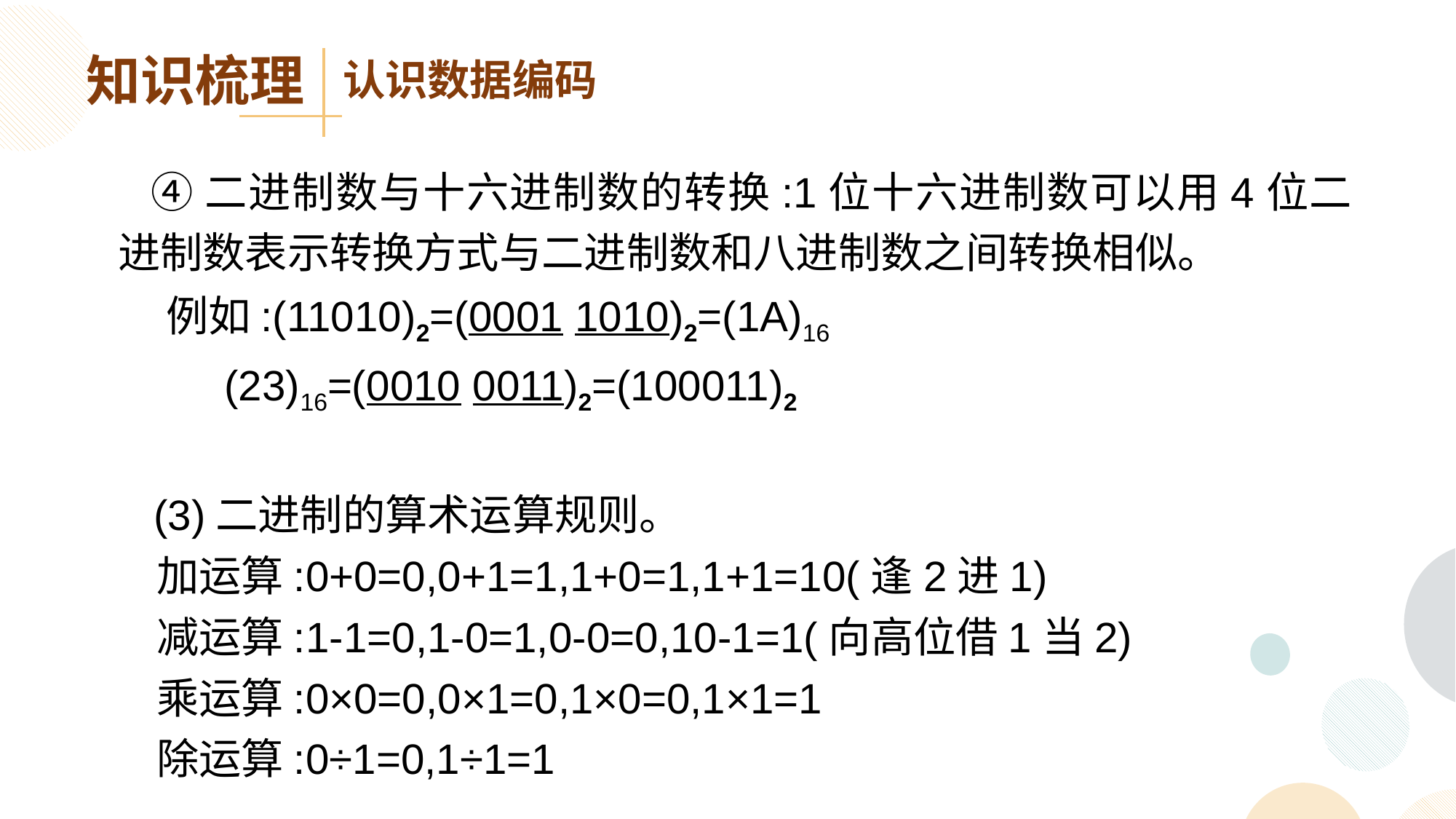

知识梳理
认识数据编码
   ④二进制数与十六进制数的转换:1位十六进制数可以用4位二进制数表示转换方式与二进制数和八进制数之间转换相似。
    例如:(11010)2=(0001 1010)2=(1A)16
         (23)16=(0010 0011)2=(100011)2

   (3)二进制的算术运算规则。
   加运算:0+0=0,0+1=1,1+0=1,1+1=10(逢2进1)
   减运算:1-1=0,1-0=1,0-0=0,10-1=1(向高位借1当2)
   乘运算:0×0=0,0×1=0,1×0=0,1×1=1
   除运算:0÷1=0,1÷1=1